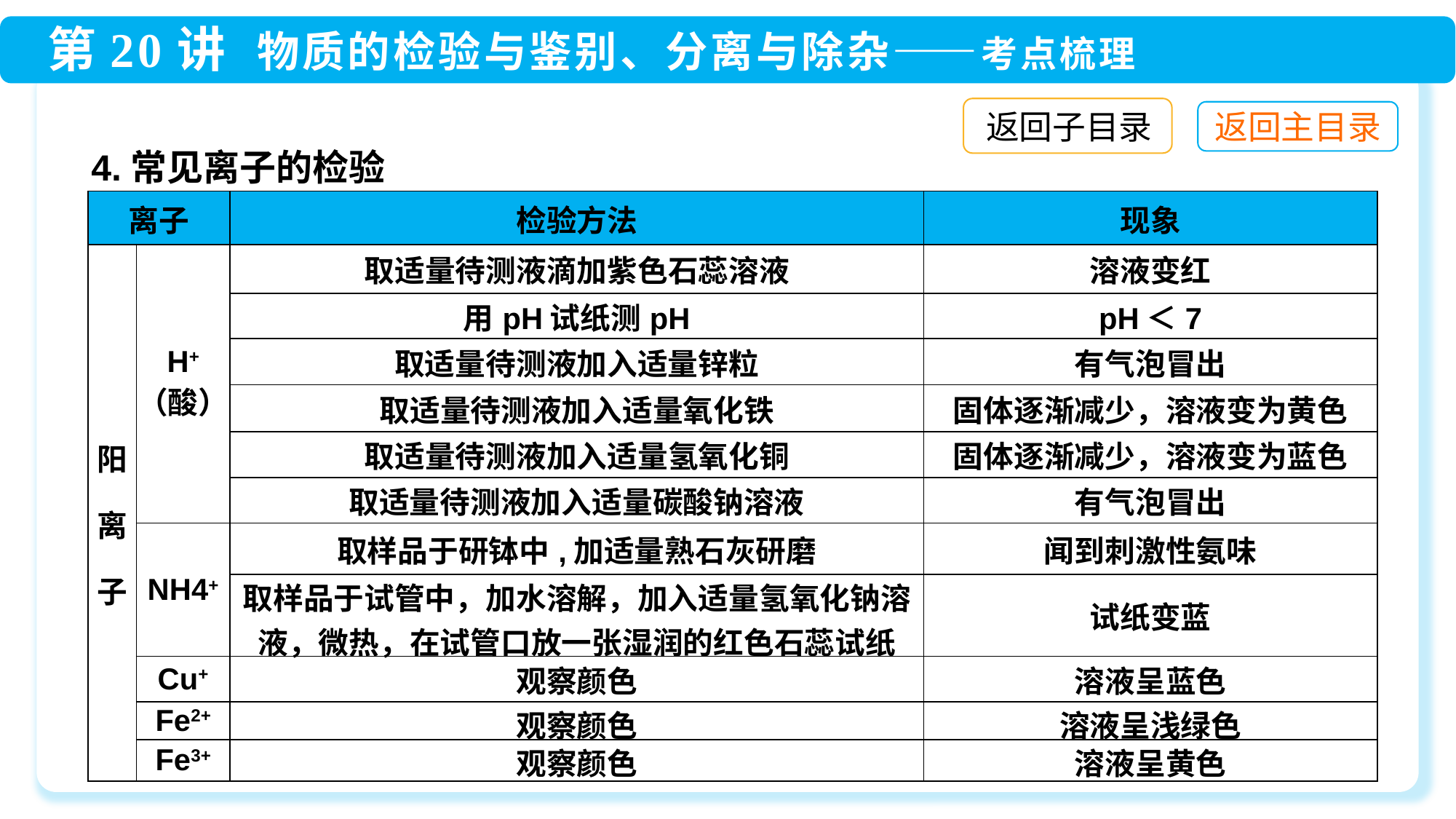

返回子目录
4.常见离子的检验
| 离子 |  | 检验方法 | 现象 |
| --- | --- | --- | --- |
| 阳 离 子 | H+ （酸） | 取适量待测液滴加紫色石蕊溶液 | 溶液变红 |
|  |  | 用pH试纸测pH | pH＜7 |
|  |  | 取适量待测液加入适量锌粒 | 有气泡冒出 |
|  |  | 取适量待测液加入适量氧化铁 | 固体逐渐减少，溶液变为黄色 |
|  |  | 取适量待测液加入适量氢氧化铜 | 固体逐渐减少，溶液变为蓝色 |
|  |  | 取适量待测液加入适量碳酸钠溶液 | 有气泡冒出 |
|  | NH4+ | 取样品于研钵中,加适量熟石灰研磨 | 闻到刺激性氨味 |
|  |  | 取样品于试管中，加水溶解，加入适量氢氧化钠溶液，微热，在试管口放一张湿润的红色石蕊试纸 | 试纸变蓝 |
|  | Cu+ | 观察颜色 | 溶液呈蓝色 |
|  | Fe2+ | 观察颜色 | 溶液呈浅绿色 |
|  | Fe3+ | 观察颜色 | 溶液呈黄色 |